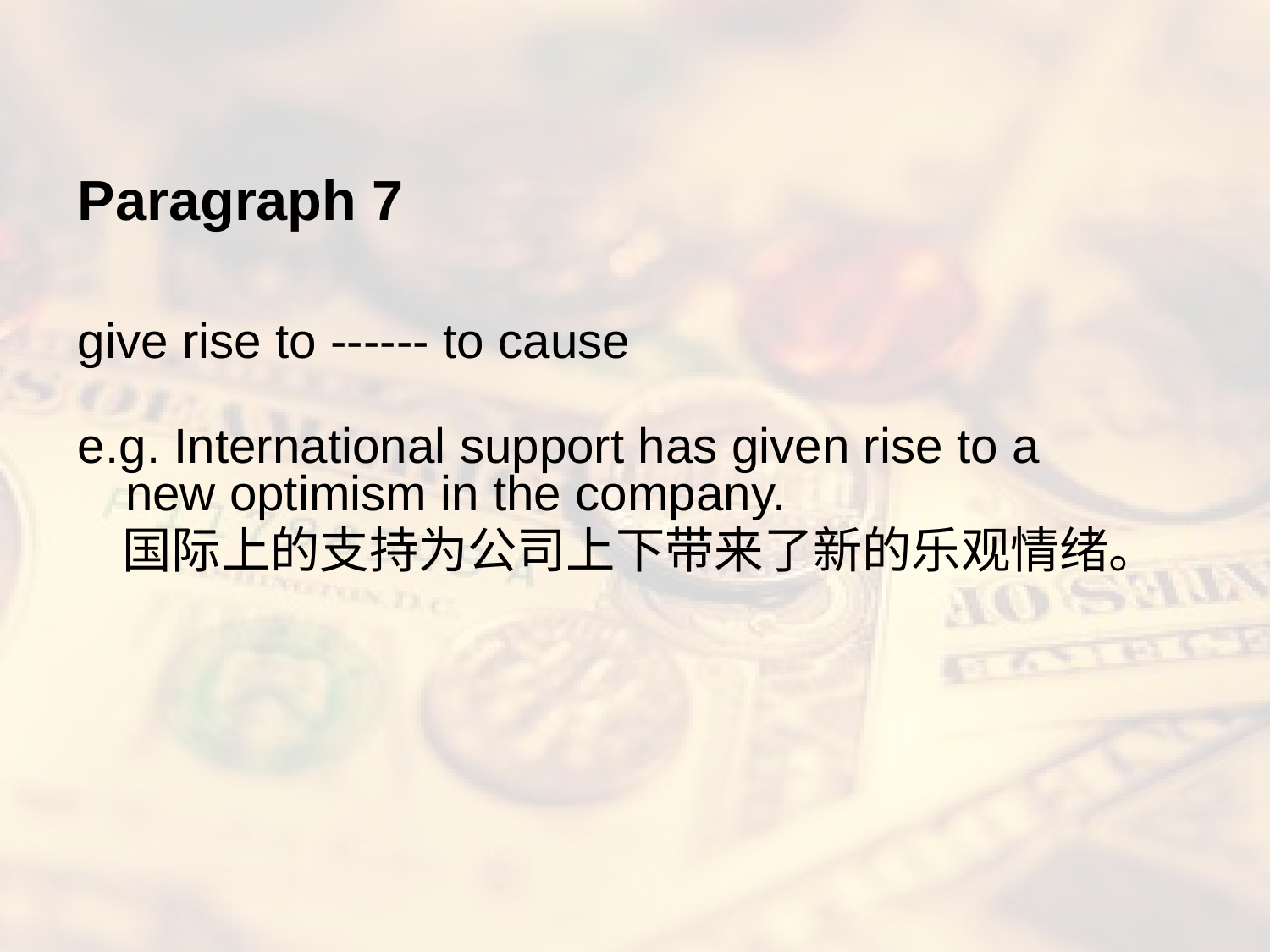

Paragraph 7

give rise to ------ to cause
e.g. International support has given rise to a new optimism in the company.
   国际上的支持为公司上下带来了新的乐观情绪。
#